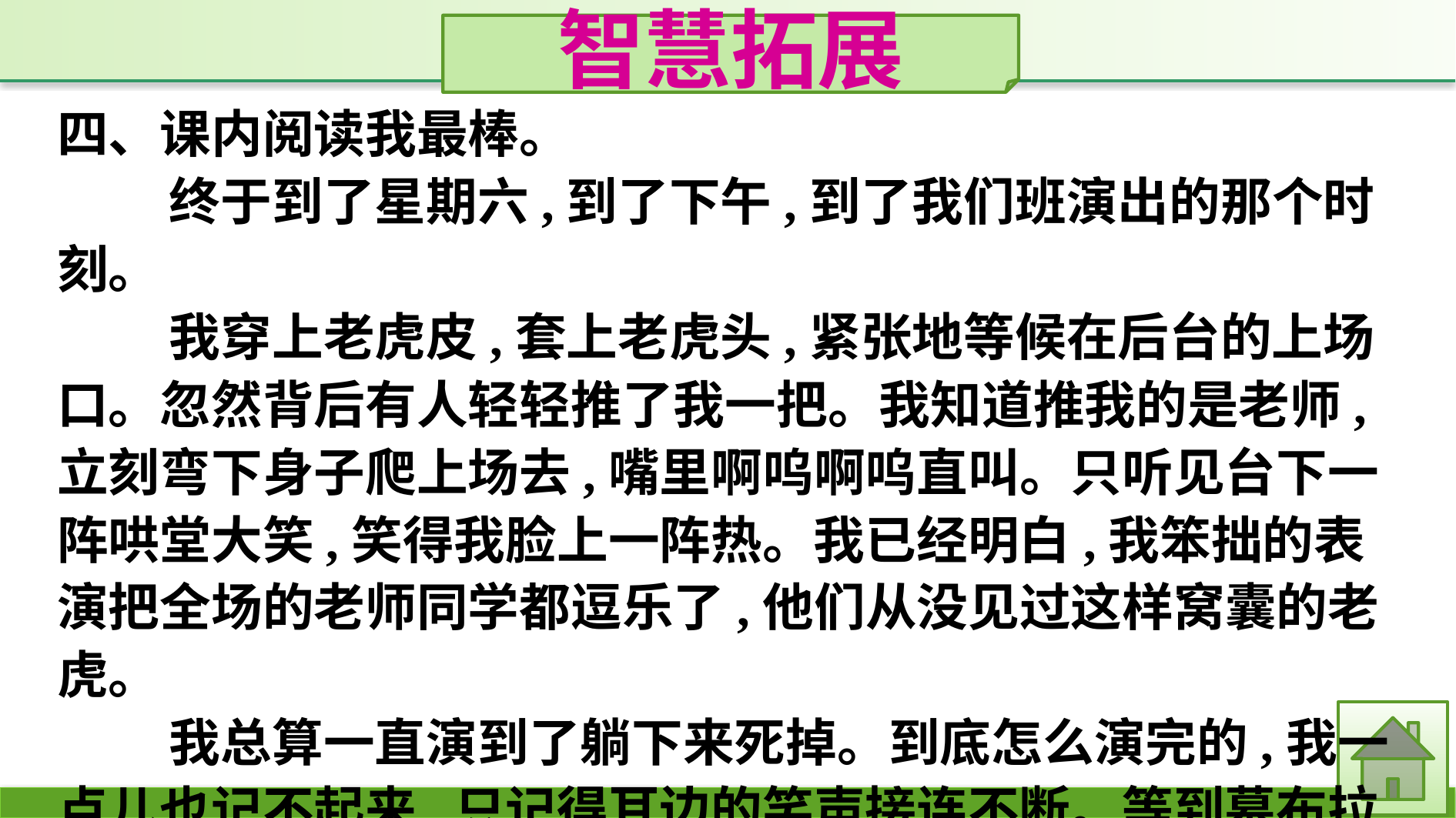

智慧拓展
四、课内阅读我最棒。
终于到了星期六,到了下午,到了我们班演出的那个时刻。
我穿上老虎皮,套上老虎头,紧张地等候在后台的上场口。忽然背后有人轻轻推了我一把。我知道推我的是老师,立刻弯下身子爬上场去,嘴里啊呜啊呜直叫。只听见台下一阵哄堂大笑,笑得我脸上一阵热。我已经明白,我笨拙的表演把全场的老师同学都逗乐了,他们从没见过这样窝囊的老虎。
我总算一直演到了躺下来死掉。到底怎么演完的,我一点儿也记不起来,只记得耳边的笑声接连不断。等到幕布拉下,我站起来摘下老虎头,满头满脸都是汗珠。